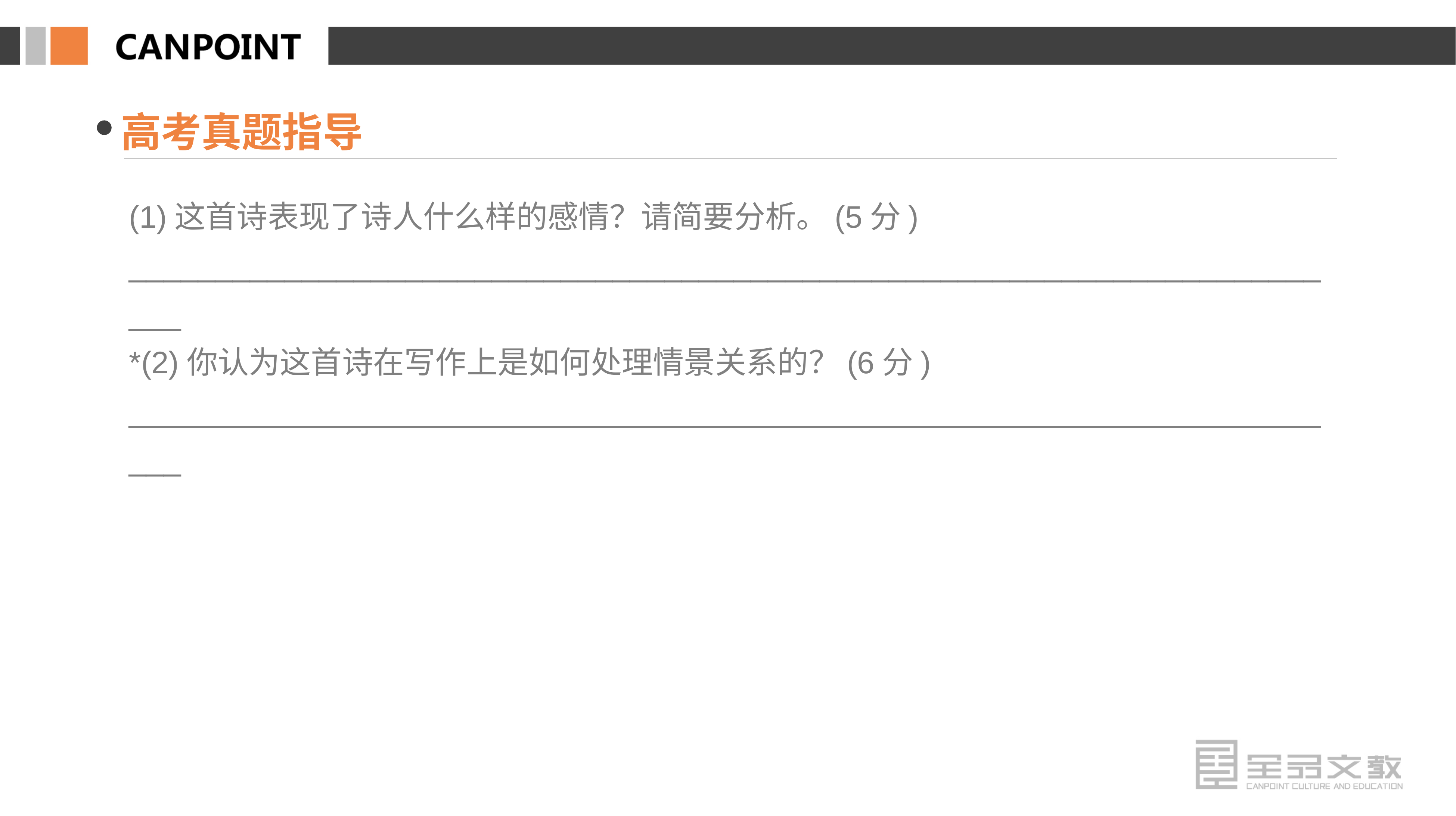

高考真题指导

(1)这首诗表现了诗人什么样的感情？请简要分析。(5分)
________________________________________________________________________
*(2)你认为这首诗在写作上是如何处理情景关系的？(6分)
________________________________________________________________________